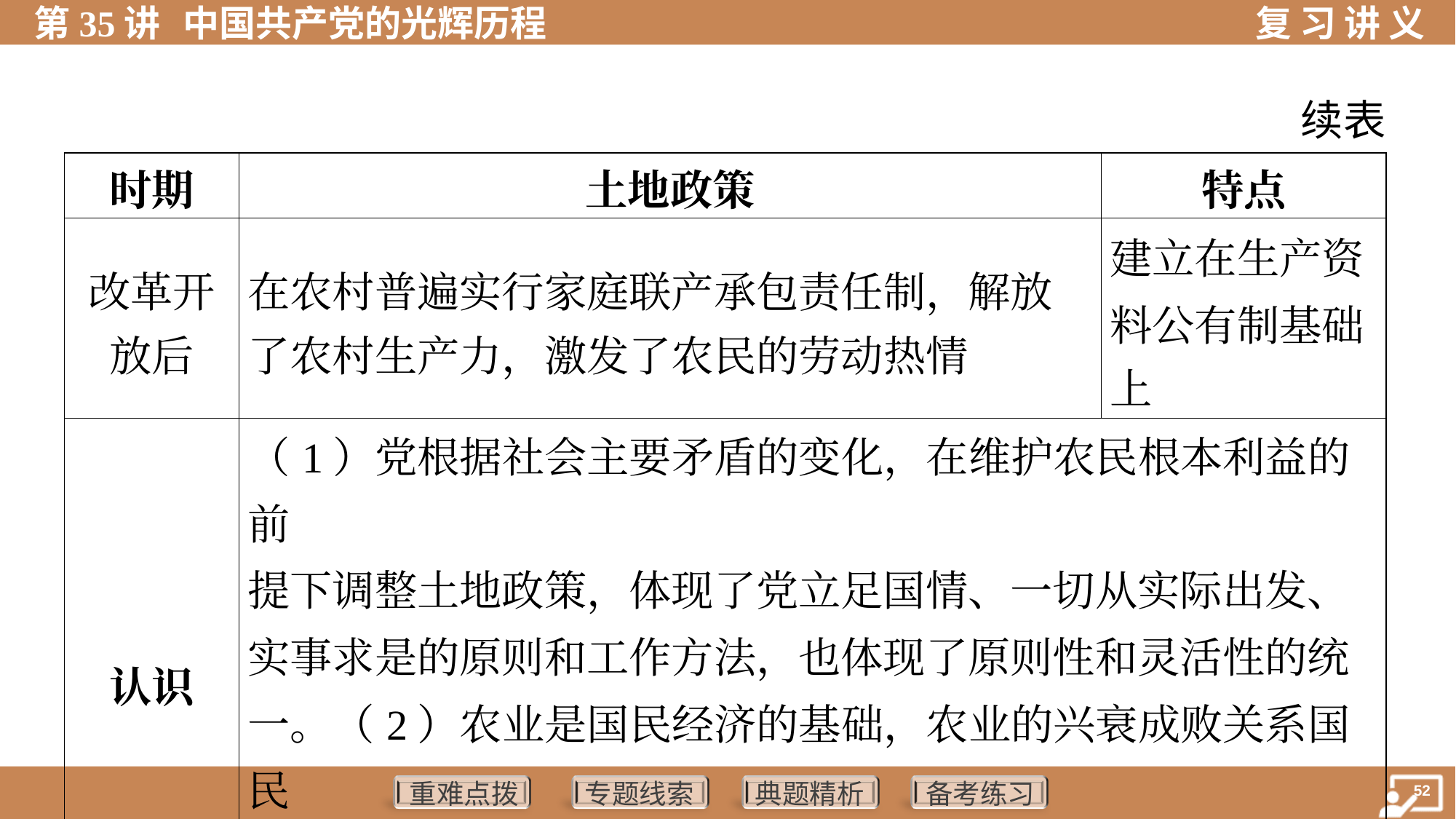

续表
| 时期 | 土地政策 | 特点 |
| --- | --- | --- |
| 改革开 放后 | 在农村普遍实行家庭联产承包责任制，解放 了农村生产力，激发了农民的劳动热情 | 建立在生产资 料公有制基础 上 |
| 认识 | （1）党根据社会主要矛盾的变化，在维护农民根本利益的前 提下调整土地政策，体现了党立足国情、一切从实际出发、 实事求是的原则和工作方法，也体现了原则性和灵活性的统 一。（2）农业是国民经济的基础，农业的兴衰成败关系国民 经济全局。（3）我国要走发展高产、优质、高效农业的道路 |  |